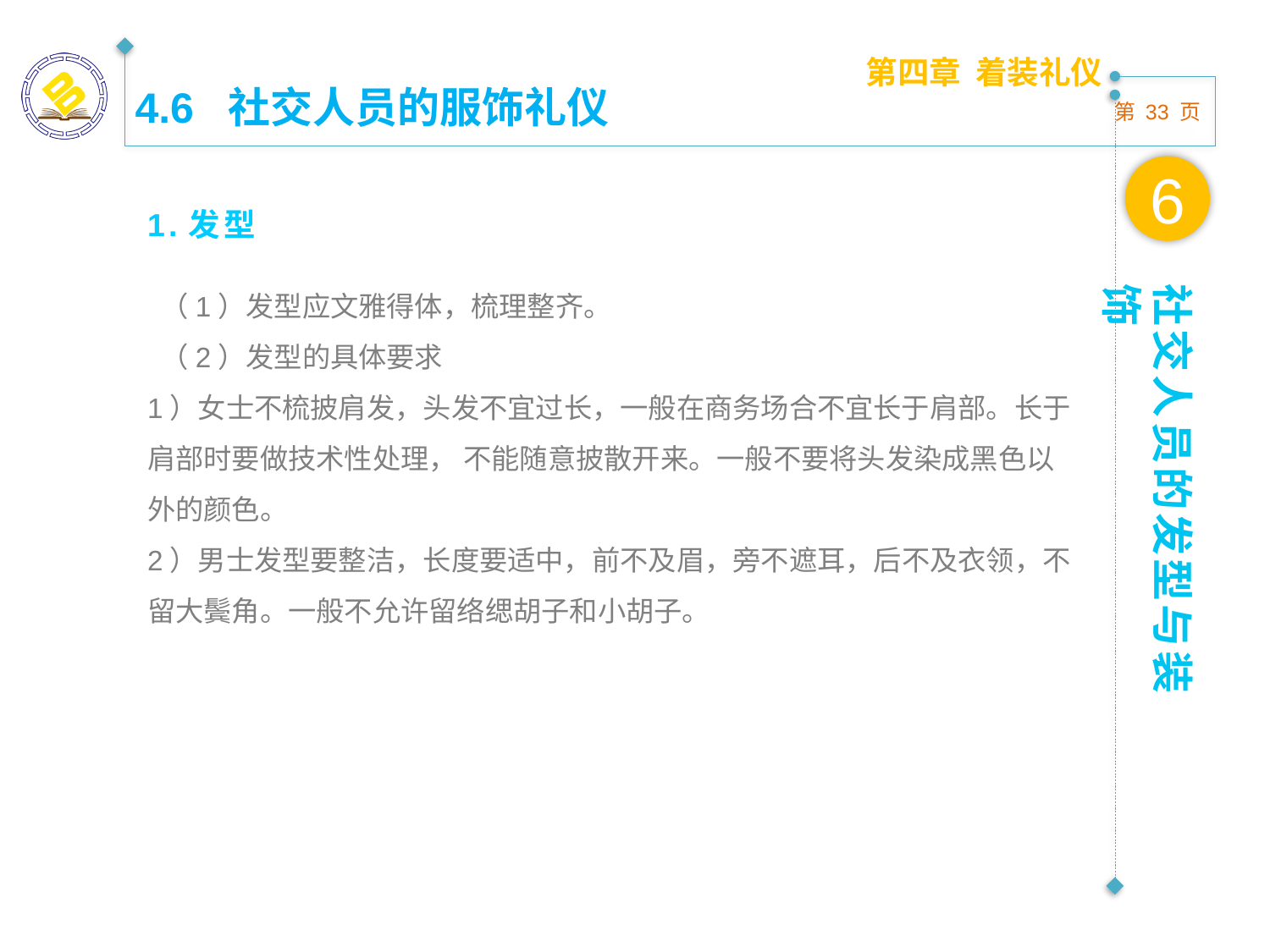

第四章  着装礼仪
4.6  社交人员的服饰礼仪
6
1.发型
 （1）发型应文雅得体，梳理整齐。
 （2）发型的具体要求
1）女士不梳披肩发，头发不宜过长，一般在商务场合不宜长于肩部。长于
肩部时要做技术性处理， 不能随意披散开来。一般不要将头发染成黑色以外的颜色。
2）男士发型要整洁，长度要适中，前不及眉，旁不遮耳，后不及衣领，不留大鬓角。一般不允许留络缌胡子和小胡子。
社交人员的发型与装饰